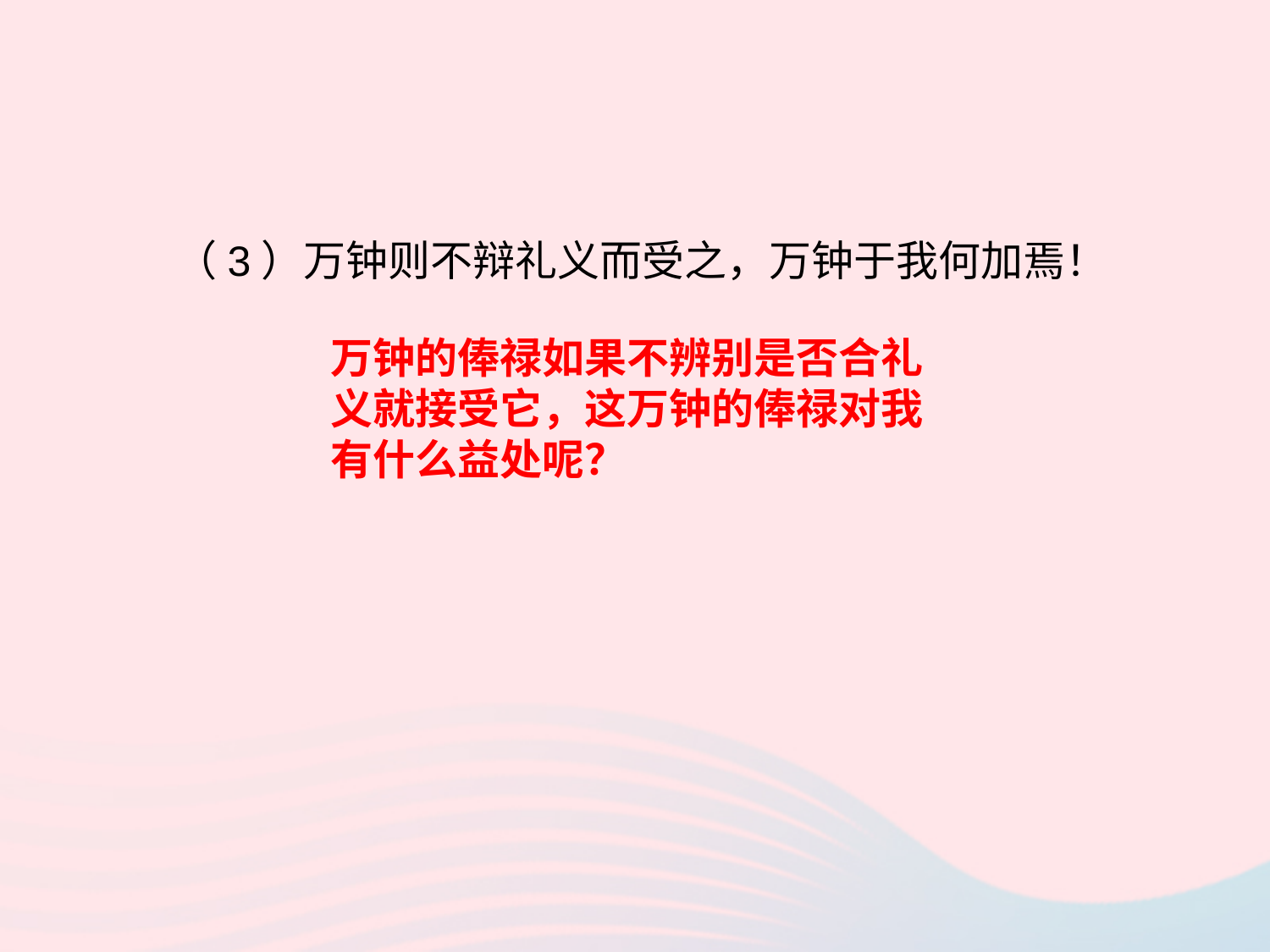

（3）万钟则不辩礼义而受之，万钟于我何加焉！
万钟的俸禄如果不辨别是否合礼义就接受它，这万钟的俸禄对我有什么益处呢？